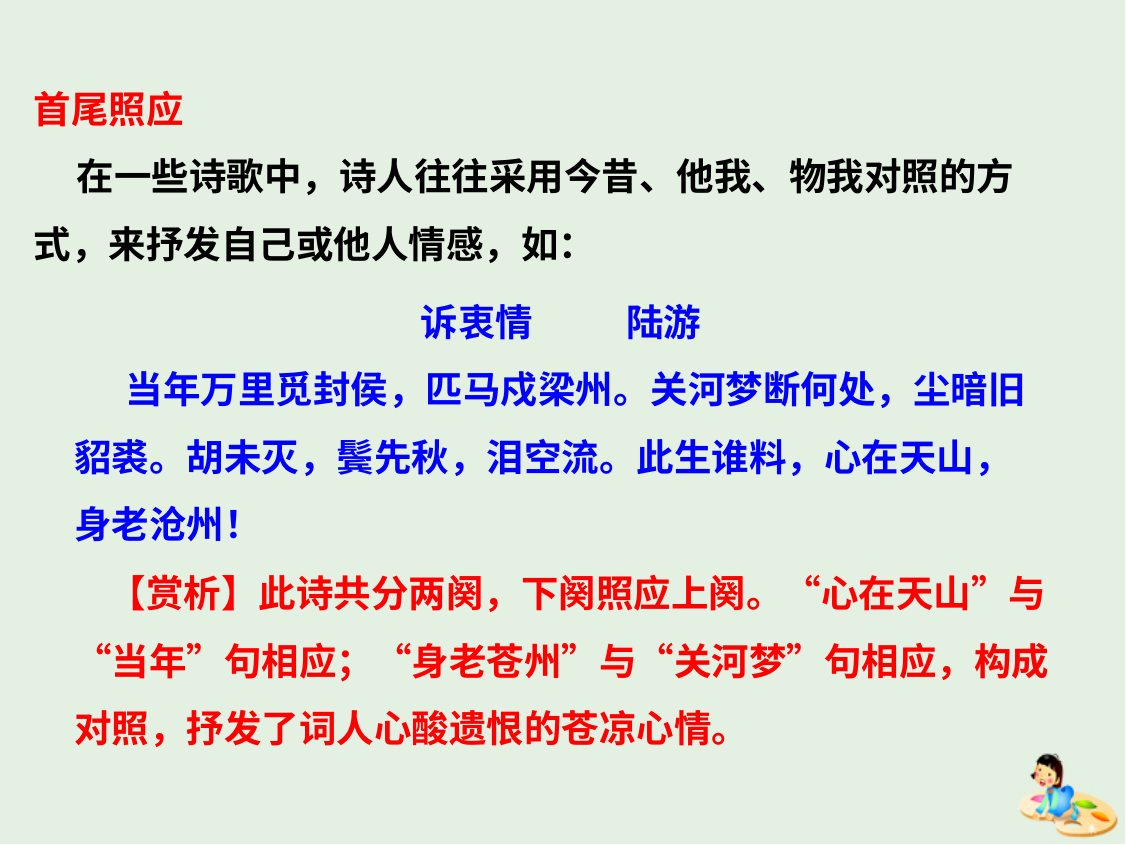

首尾照应
    在一些诗歌中，诗人往往采用今昔、他我、物我对照的方式，来抒发自己或他人情感，如：
诉衷情           陆游
     当年万里觅封侯，匹马戍梁州。关河梦断何处，尘暗旧貂裘。胡未灭，鬓先秋，泪空流。此生谁料，心在天山，身老沧州！
   【赏析】此诗共分两阕，下阕照应上阕。“心在天山”与“当年”句相应；“身老苍州”与“关河梦”句相应，构成对照，抒发了词人心酸遗恨的苍凉心情。